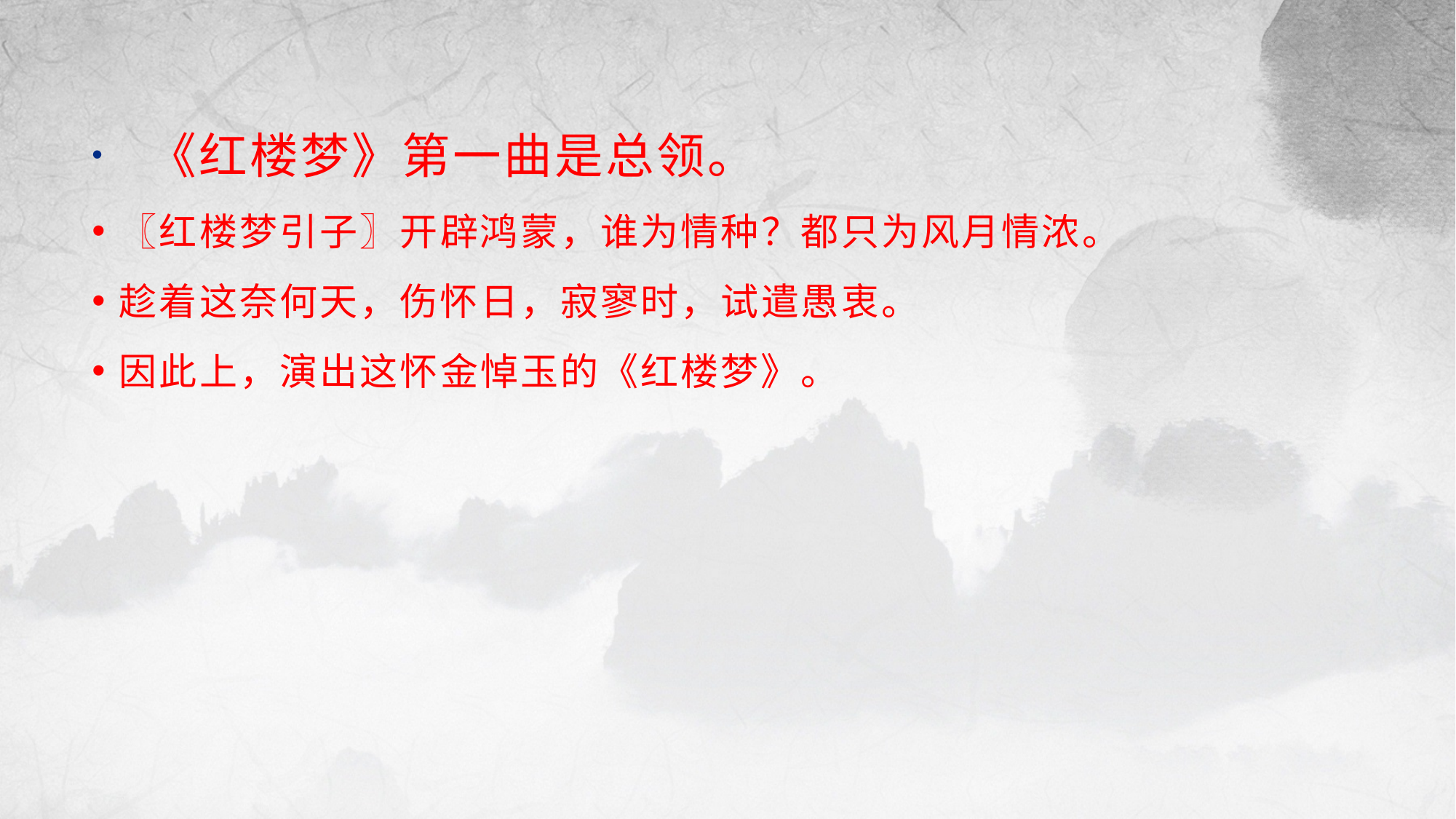

《红楼梦》第一曲是总领。
〖红楼梦引子〗开辟鸿蒙，谁为情种？都只为风月情浓。
趁着这奈何天，伤怀日，寂寥时，试遣愚衷。
因此上，演出这怀金悼玉的《红楼梦》。